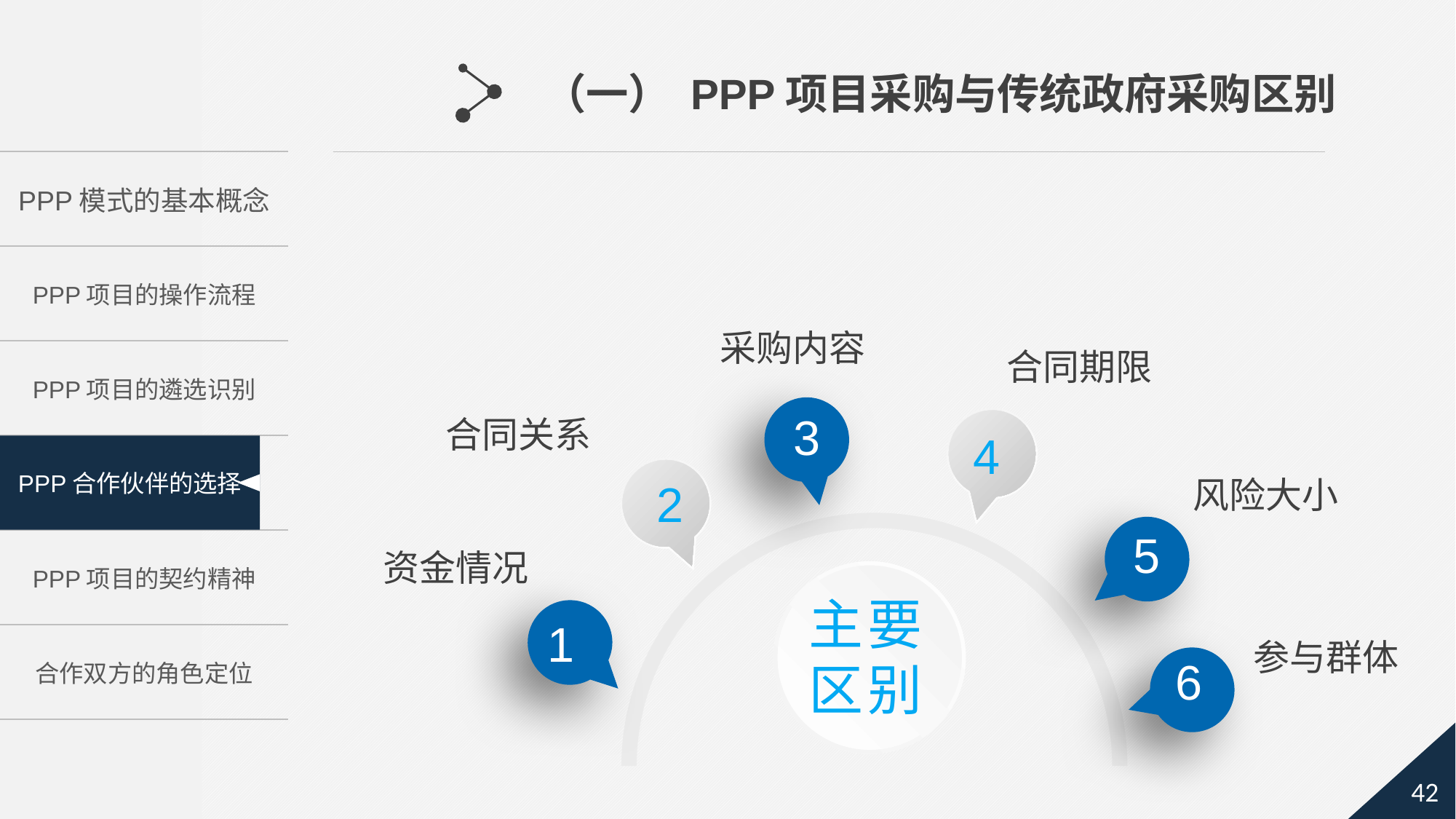

（一） PPP项目采购与传统政府采购区别
采购内容
合同期限

3

合同关系
4

风险大小
2

5
资金情况

主要区别

1
参与群体

6